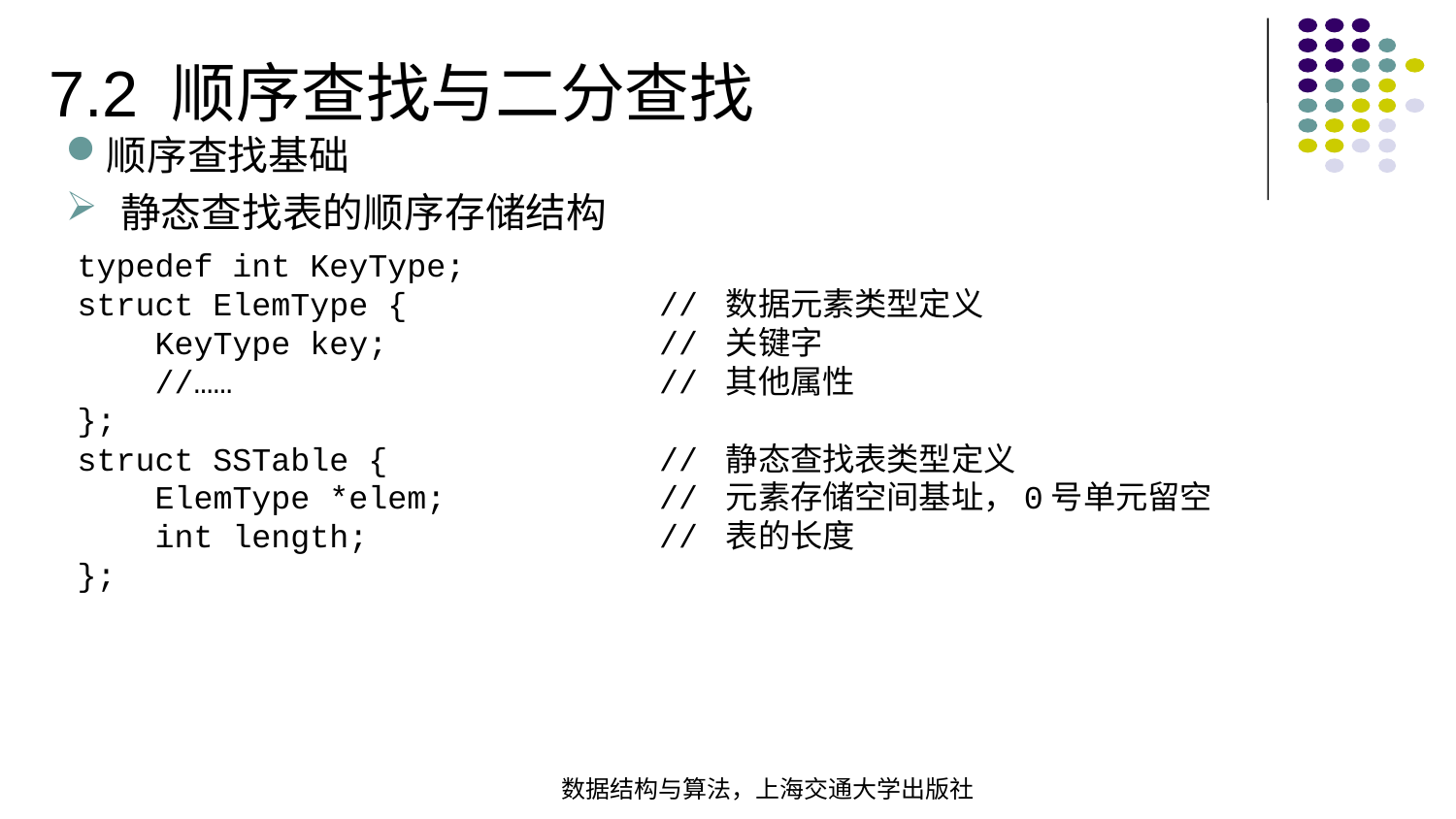

7.2 顺序查找与二分查找
顺序查找基础
静态查找表的顺序存储结构
typedef int KeyType;struct ElemType {             // 数据元素类型定义    KeyType key;              // 关键字    //……                      // 其他属性};struct SSTable {              // 静态查找表类型定义    ElemType *elem;           // 元素存储空间基址，0号单元留空    int length;               // 表的长度};